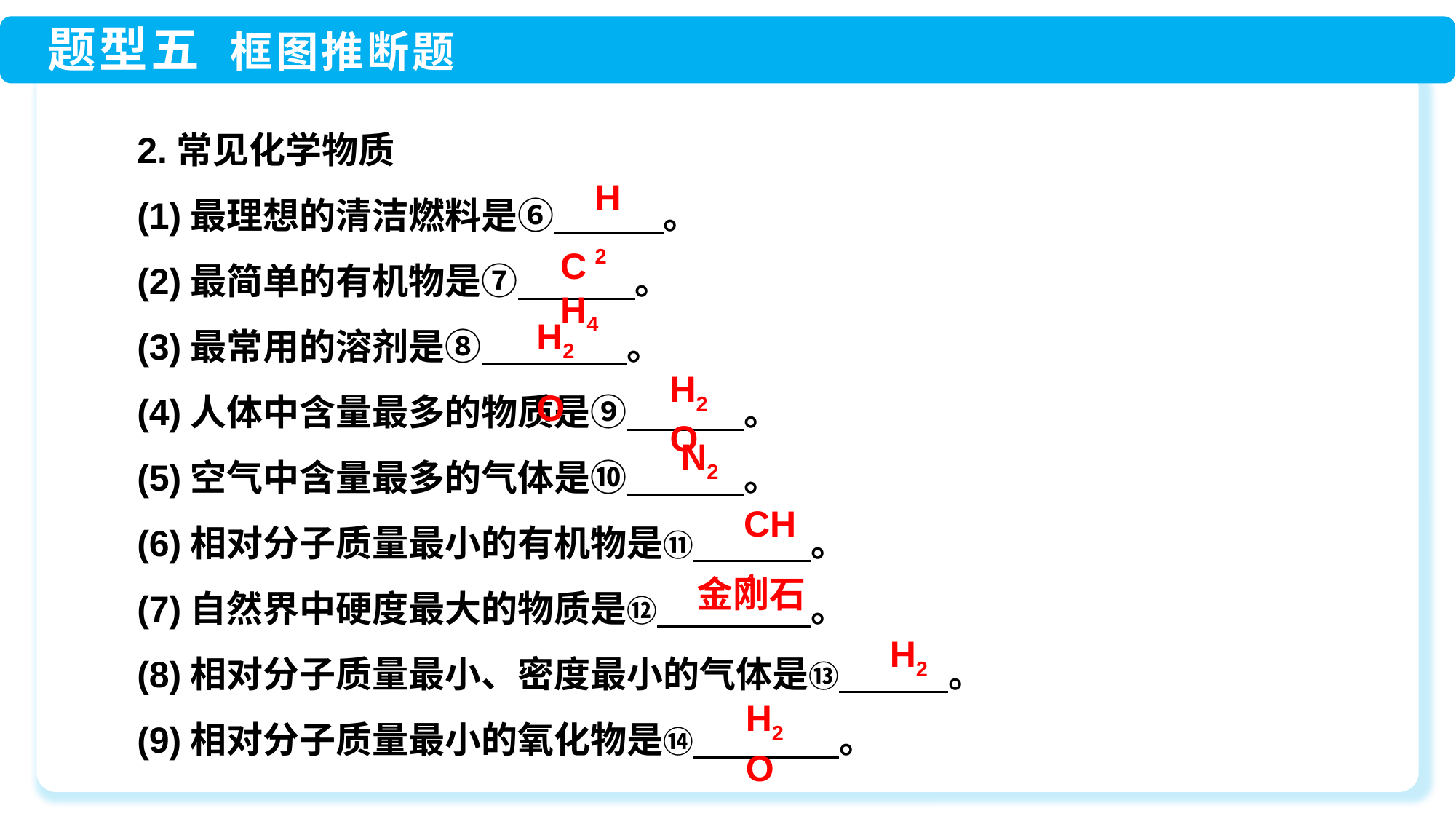

2.常见化学物质
(1)最理想的清洁燃料是⑥　　　。
(2)最简单的有机物是⑦　　　 。
(3)最常用的溶剂是⑧　　　　。
(4)人体中含量最多的物质是⑨　　　 。
(5)空气中含量最多的气体是⑩　　　 。
(6)相对分子质量最小的有机物是⑪　　　 。
(7)自然界中硬度最大的物质是⑫　　　　 。
(8)相对分子质量最小、密度最小的气体是⑬　　　。
(9)相对分子质量最小的氧化物是⑭　　　　。
H2
CH4
H2O
H2O
N2
CH4
金刚石
H2
H2O